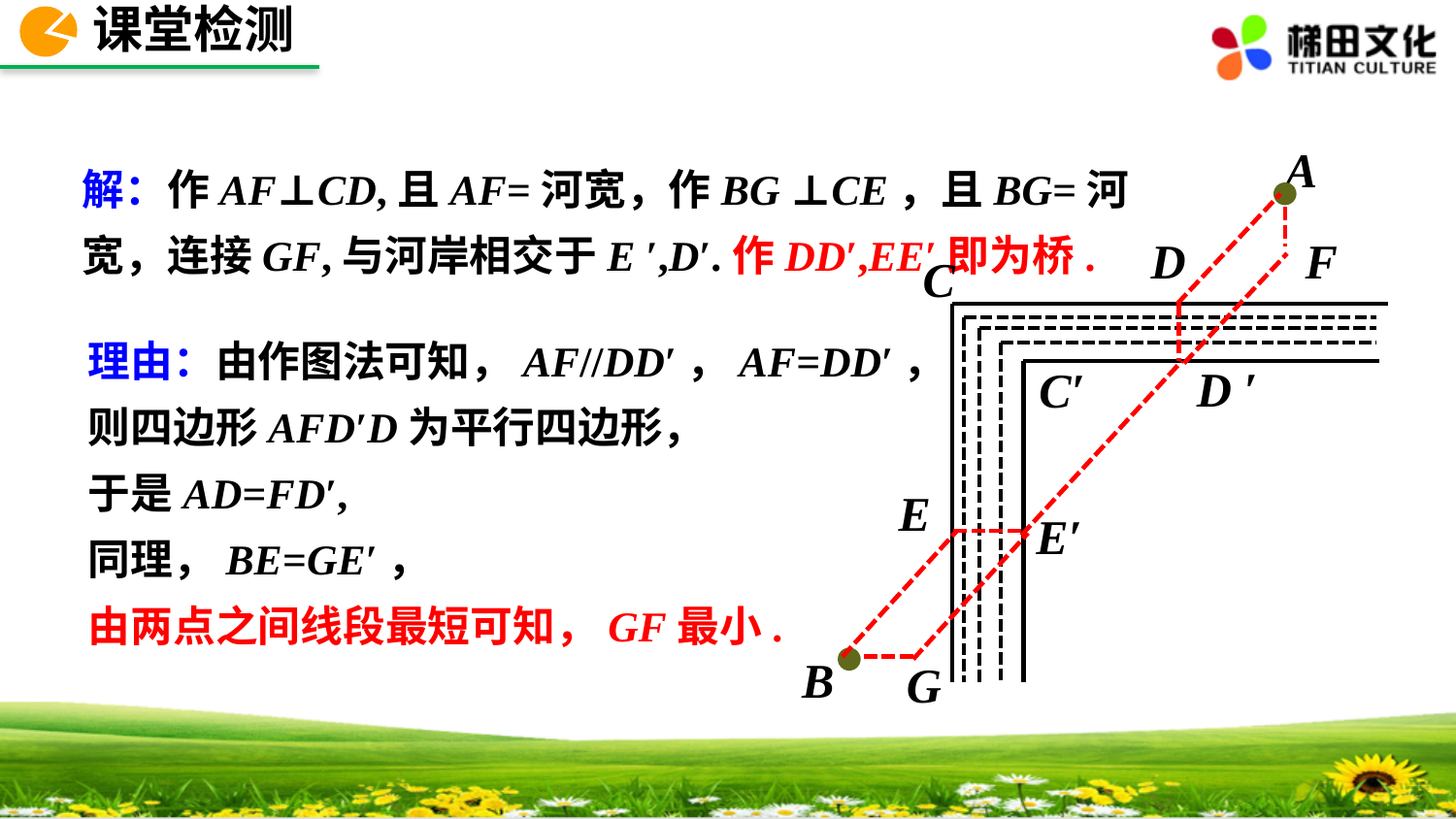

课堂检测

A
C
D ′
C′
E
E′
B

F

G
D
解：作AF⊥CD,且AF=河宽，作BG ⊥CE，且BG=河宽，连接GF,与河岸相交于E ′,D′.作DD′,EE′即为桥.
理由：由作图法可知，AF//DD′，AF=DD′，
则四边形AFD′D为平行四边形，
于是AD=FD′,
同理，BE=GE′，
由两点之间线段最短可知，GF最小.